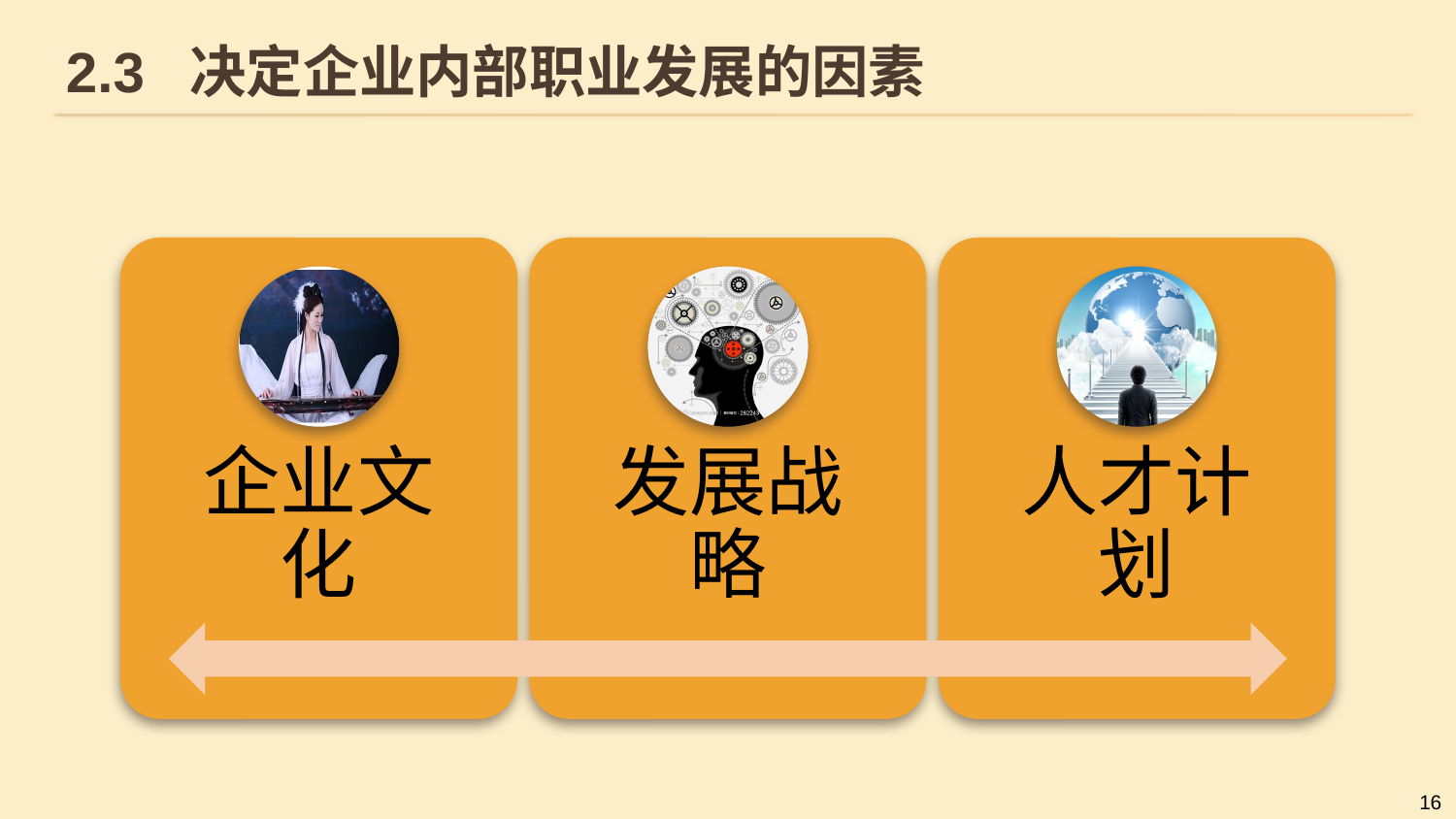

# 2.3  决定企业内部职业发展的因素
企业文化
发展战略
人才计划
16